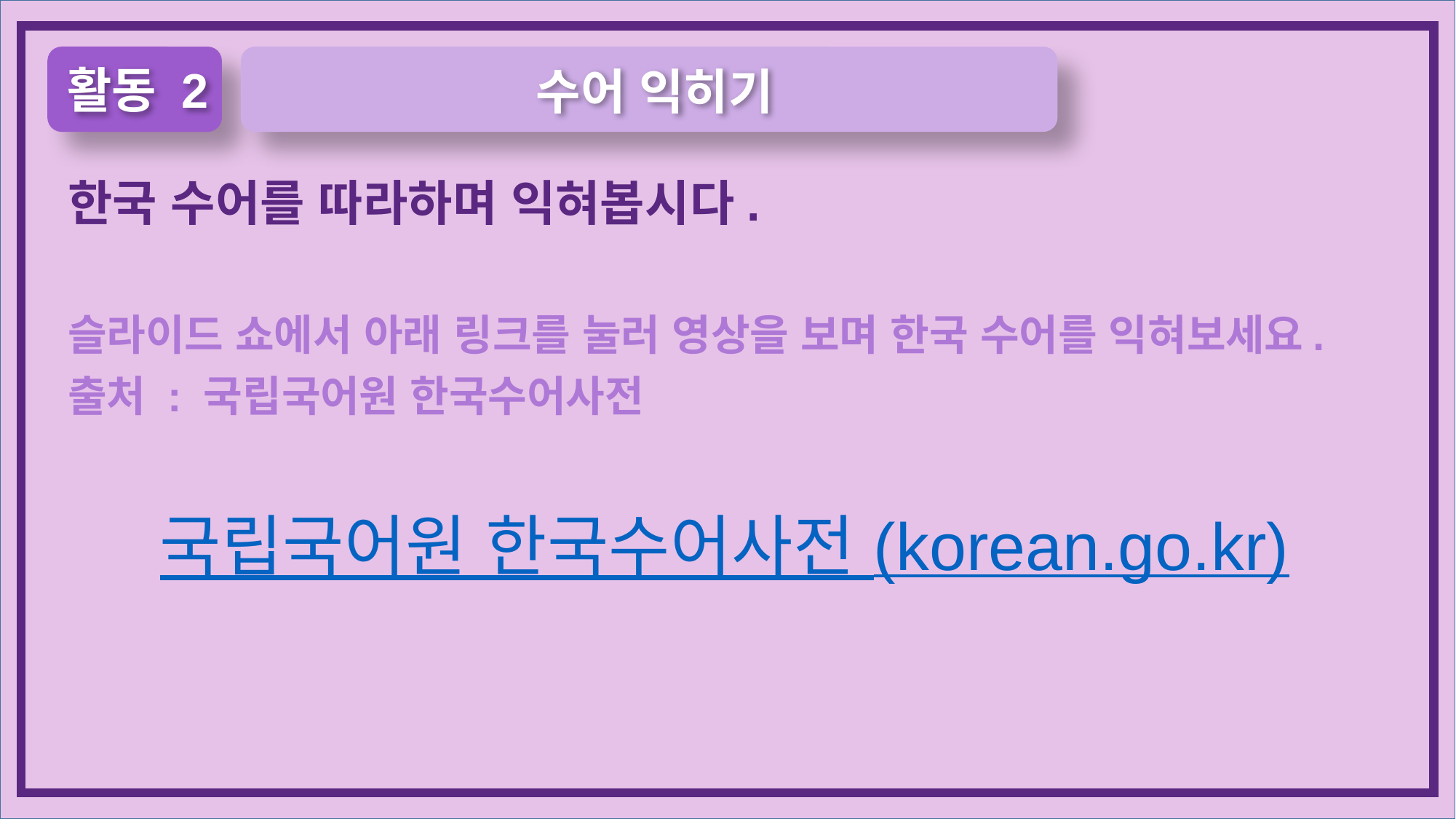

활동 2
수어 익히기
한국 수어를 따라하며 익혀봅시다.

슬라이드 쇼에서 아래 링크를 눌러 영상을 보며 한국 수어를 익혀보세요.
출처 : 국립국어원 한국수어사전

국립국어원 한국수어사전 (korean.go.kr)